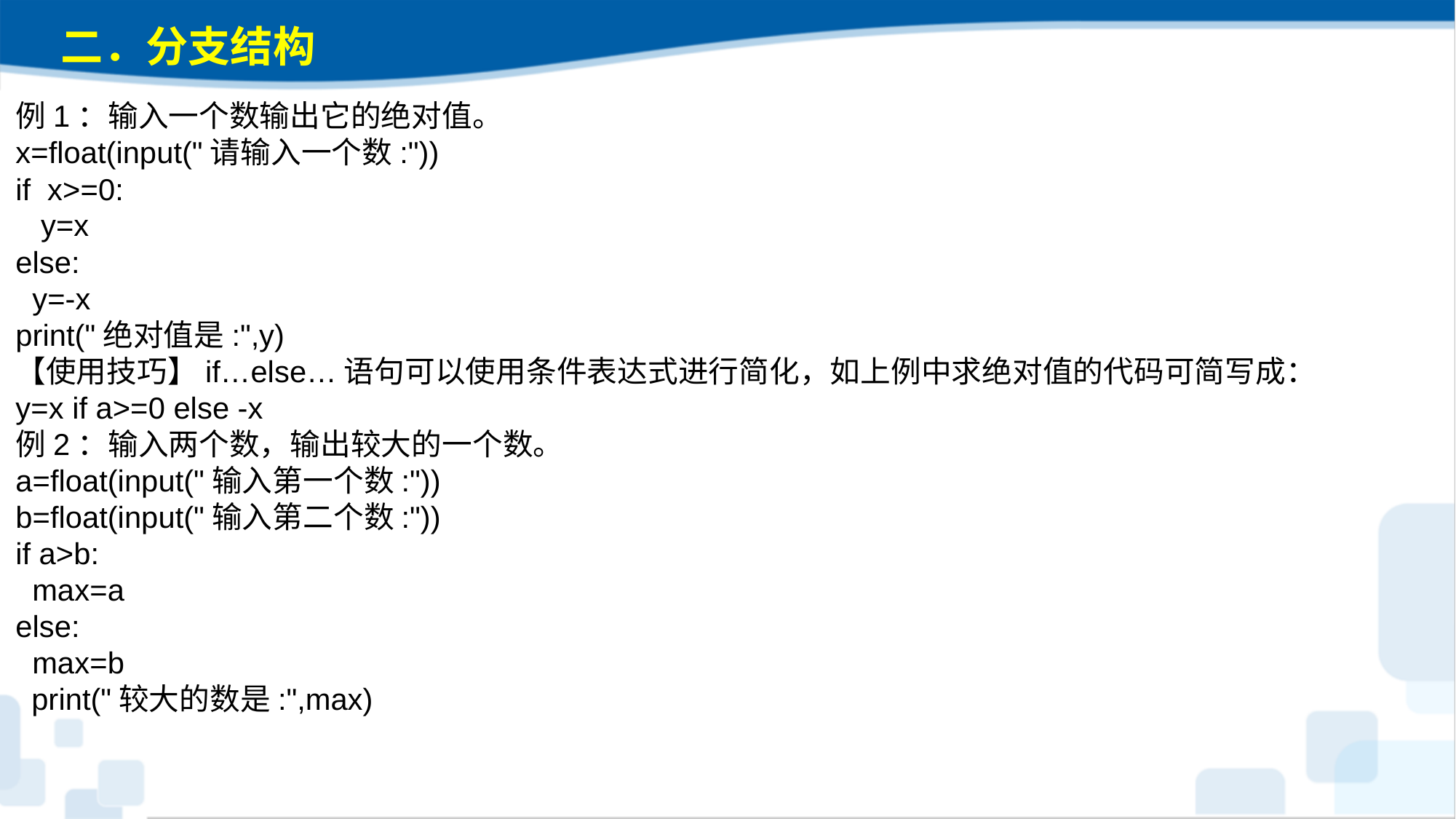

二．分支结构
例1：输入一个数输出它的绝对值。x=float(input("请输入一个数:"))if  x>=0:   y=xelse:  y=-xprint("绝对值是:",y)【使用技巧】if…else…语句可以使用条件表达式进行简化，如上例中求绝对值的代码可简写成：y=x if a>=0 else -x例2：输入两个数，输出较大的一个数。a=float(input("输入第一个数:"))b=float(input("输入第二个数:"))if a>b:  max=aelse:  max=bprint("较大的数是:",max)